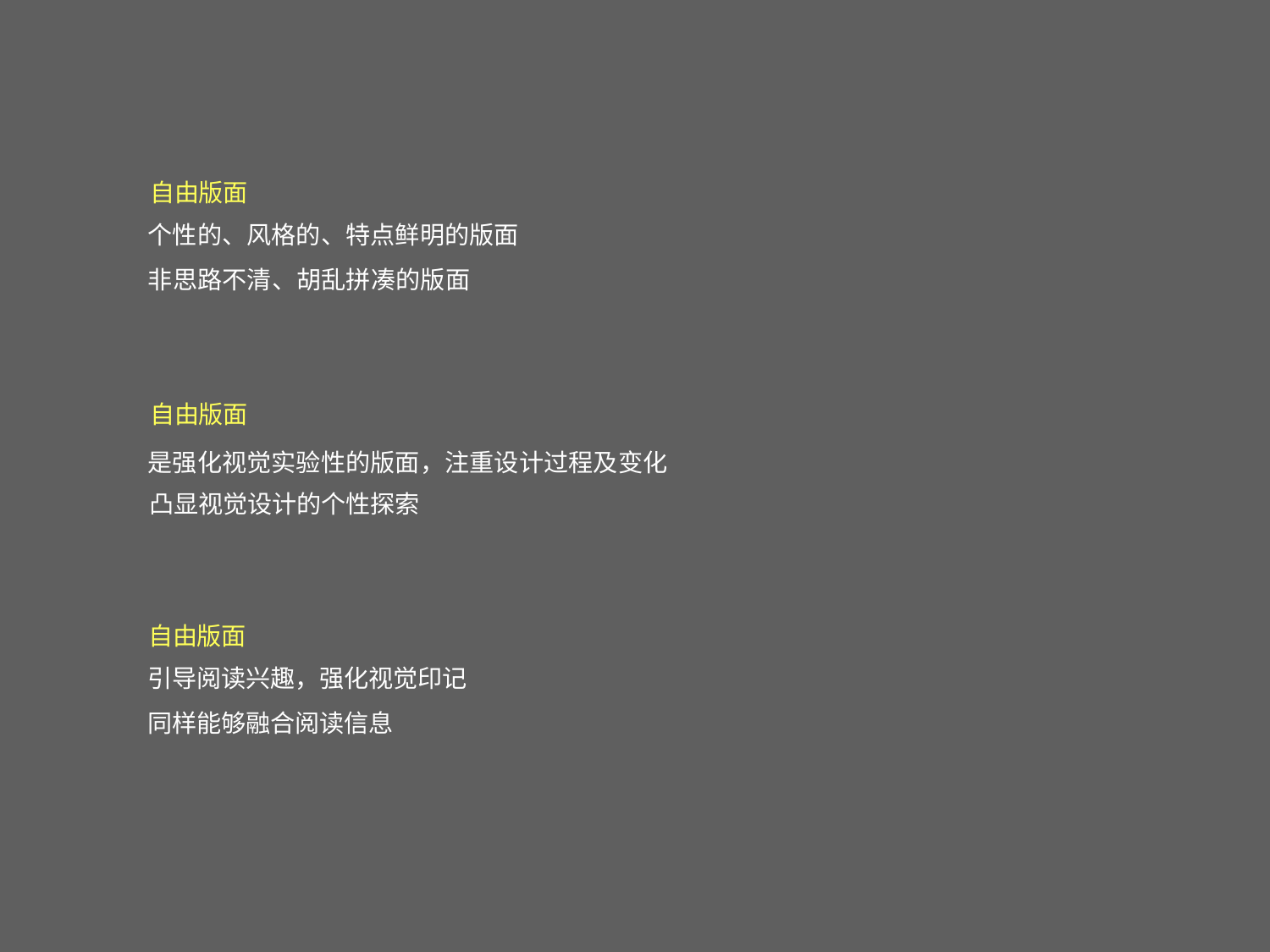

自由版面
个性的、风格的、特点鲜明的版面
非思路不清、胡乱拼凑的版面

自由版面
是强化视觉实验性的版面，注重设计过程及变化 凸显视觉设计的个性探索

自由版面
引导阅读兴趣，强化视觉印记
同样能够融合阅读信息